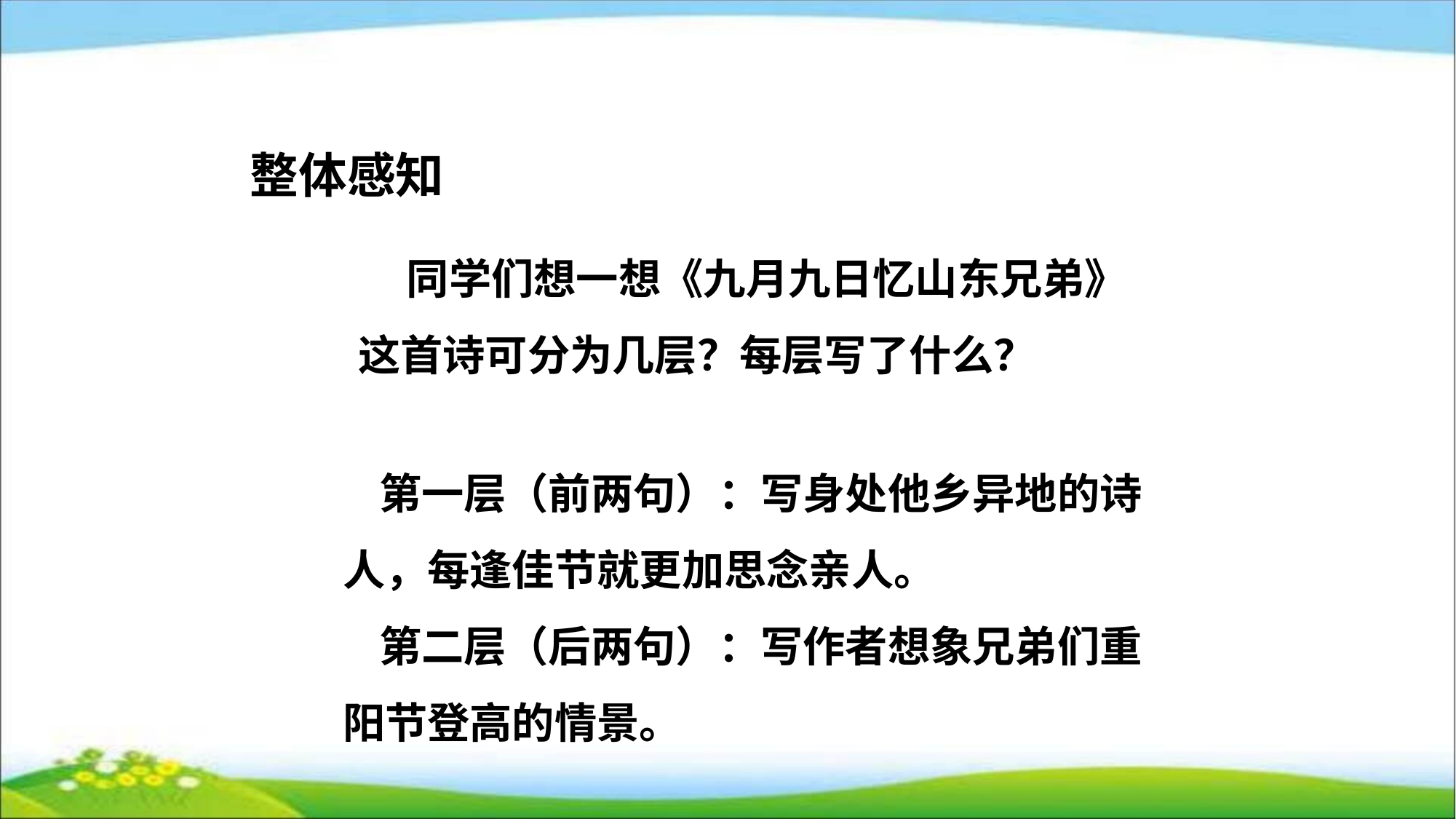

整体感知
    同学们想一想《九月九日忆山东兄弟》这首诗可分为几层？每层写了什么？
第一层（前两句）：写身处他乡异地的诗人，每逢佳节就更加思念亲人。
第二层（后两句）：写作者想象兄弟们重阳节登高的情景。